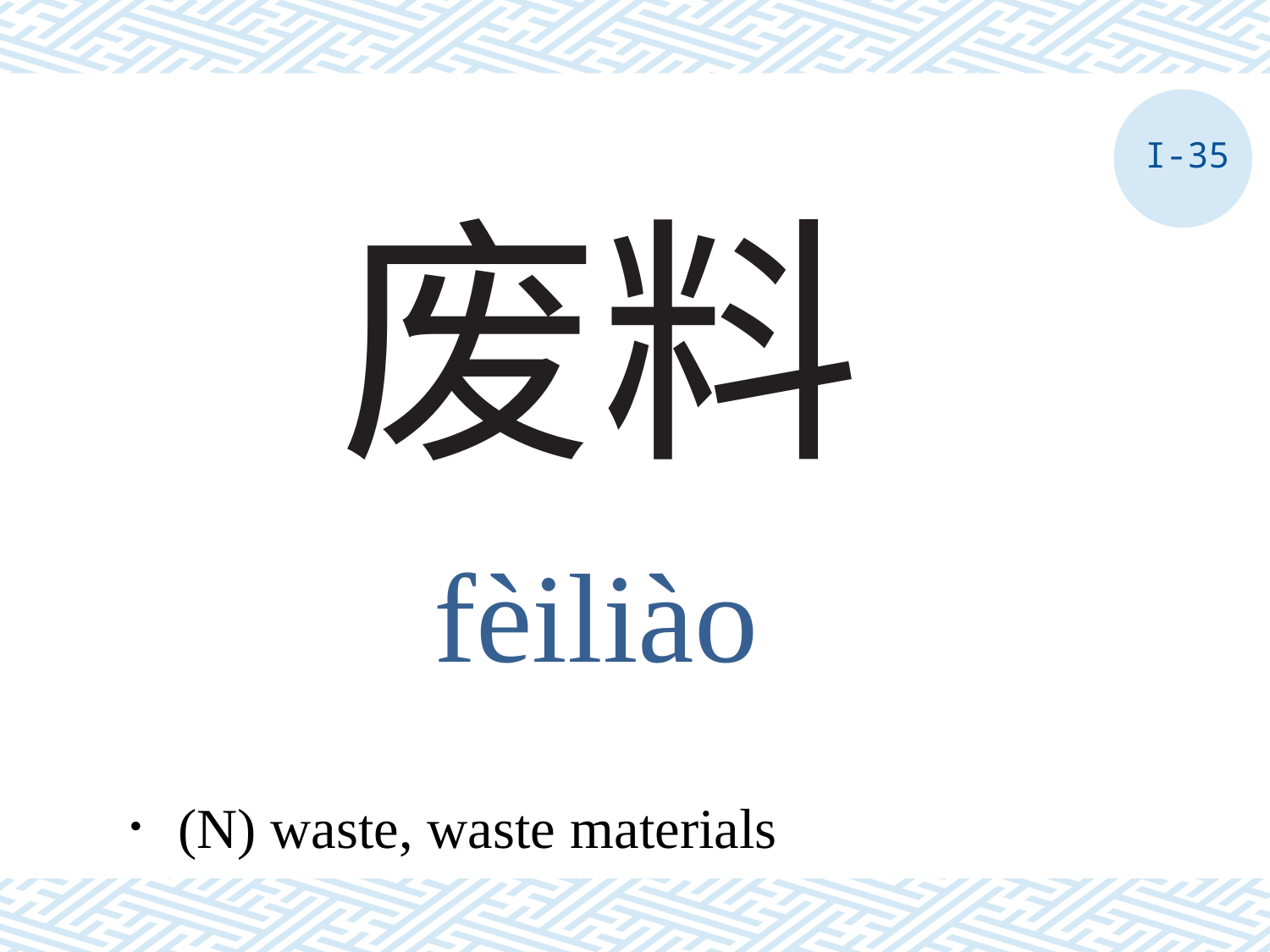

I-35

# 废料
fèiliào
．(N) waste, waste materials